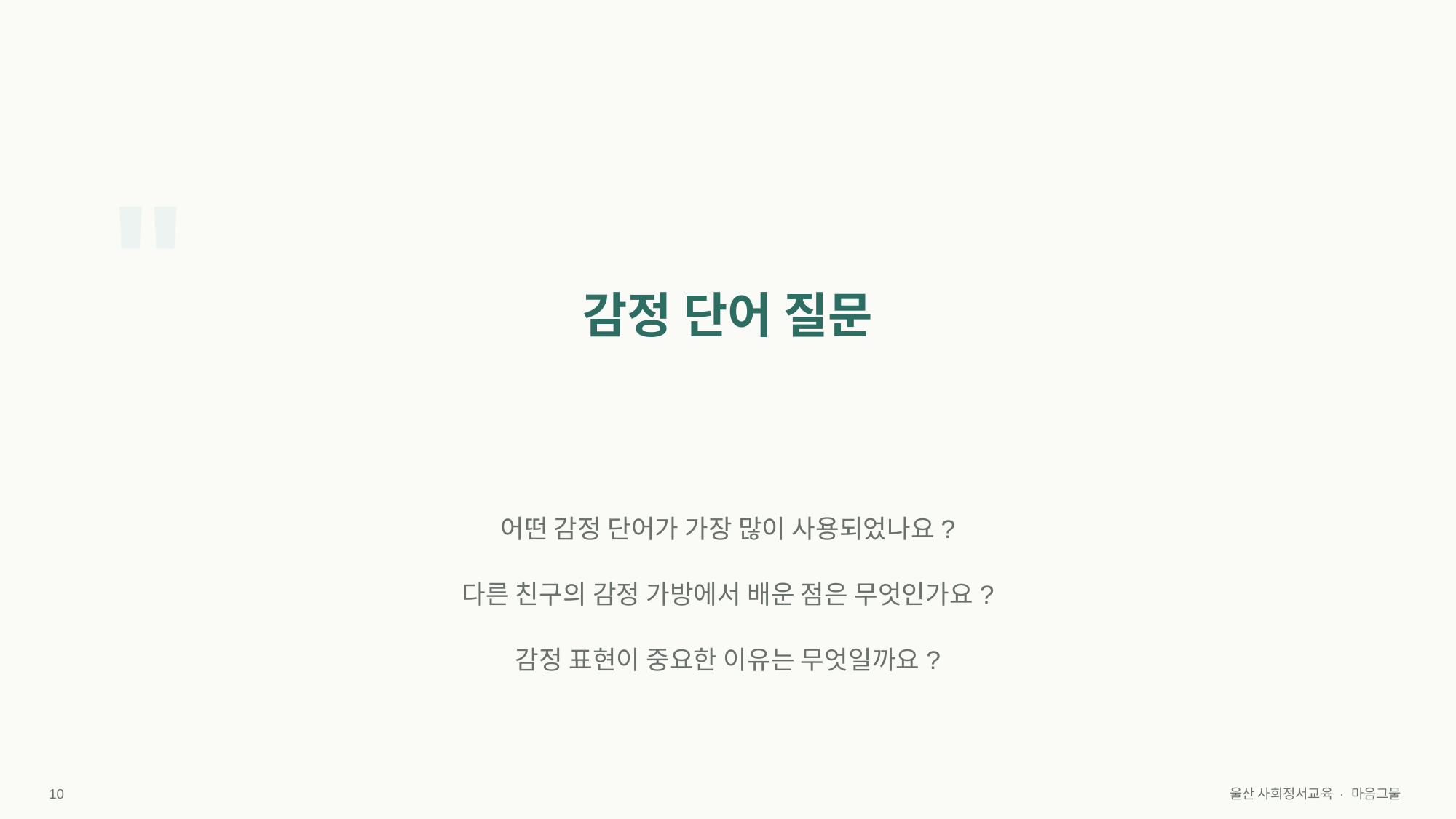

"
감정 단어 질문
어떤 감정 단어가 가장 많이 사용되었나요?
다른 친구의 감정 가방에서 배운 점은 무엇인가요?
감정 표현이 중요한 이유는 무엇일까요?
10
울산 사회정서교육 · 마음그물